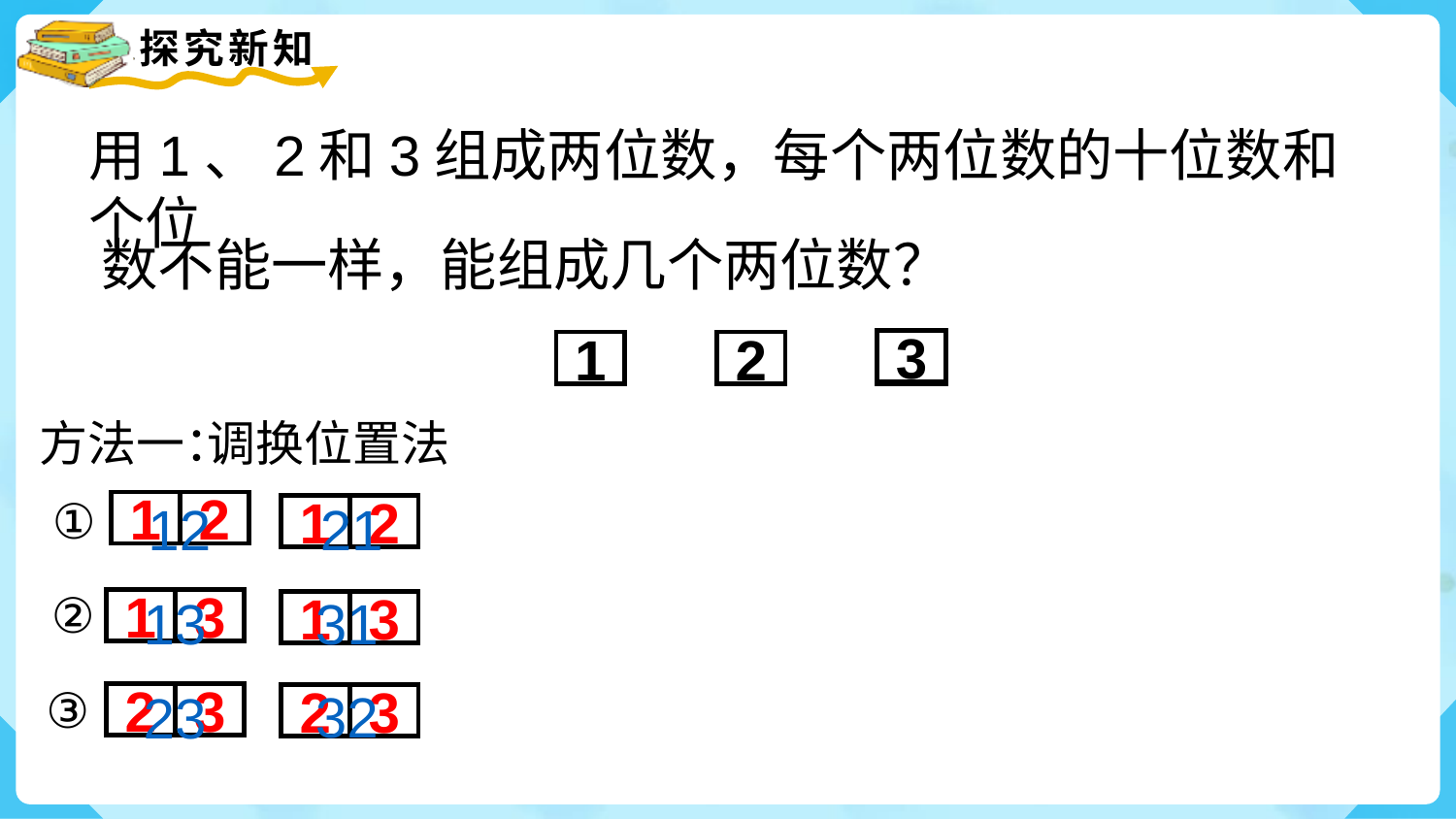

用1、2和3组成两位数，每个两位数的十位数和个位
数不能一样，能组成几个两位数？
3
3
1
1
1
2
2
2
3
调换位置法
方法一：
①
12
21
1
2
1
2
②
13
31
1
3
1
3
③
32
23
3
2
2
3